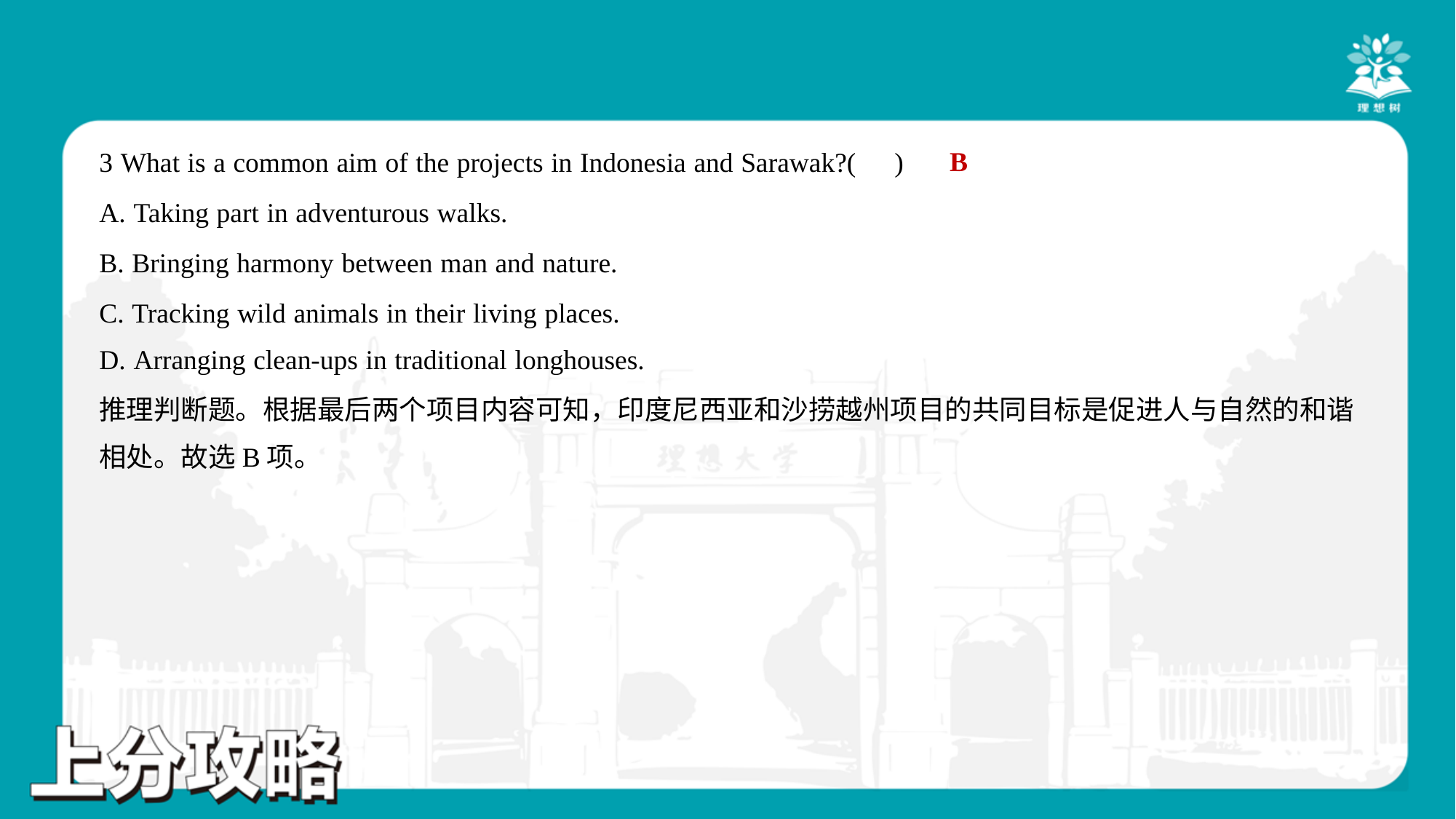

B
3 What is a common aim of the projects in Indonesia and Sarawak?(     )
A. Taking part in adventurous walks.
B. Bringing harmony between man and nature.
C. Tracking wild animals in their living places.
D. Arranging clean-ups in traditional longhouses.
推理判断题。根据最后两个项目内容可知，印度尼西亚和沙捞越州项目的共同目标是促进人与自然的和谐
相处。故选B项。